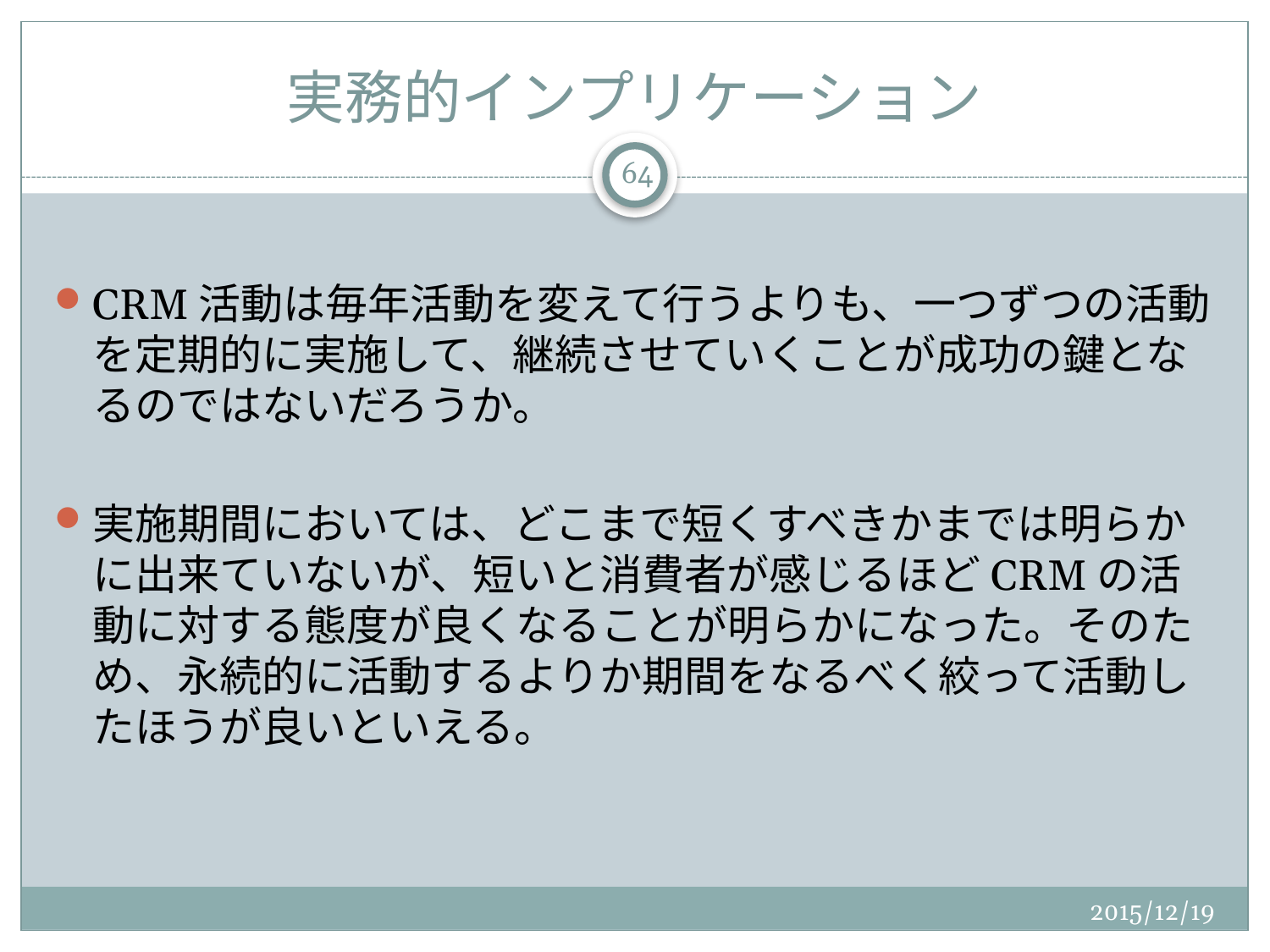

# 実務的インプリケーション
64

CRM活動は毎年活動を変えて行うよりも、一つずつの活動を定期的に実施して、継続させていくことが成功の鍵となるのではないだろうか。

実施期間においては、どこまで短くすべきかまでは明らかに出来ていないが、短いと消費者が感じるほどCRMの活動に対する態度が良くなることが明らかになった。そのため、永続的に活動するよりか期間をなるべく絞って活動したほうが良いといえる。

2015/12/19